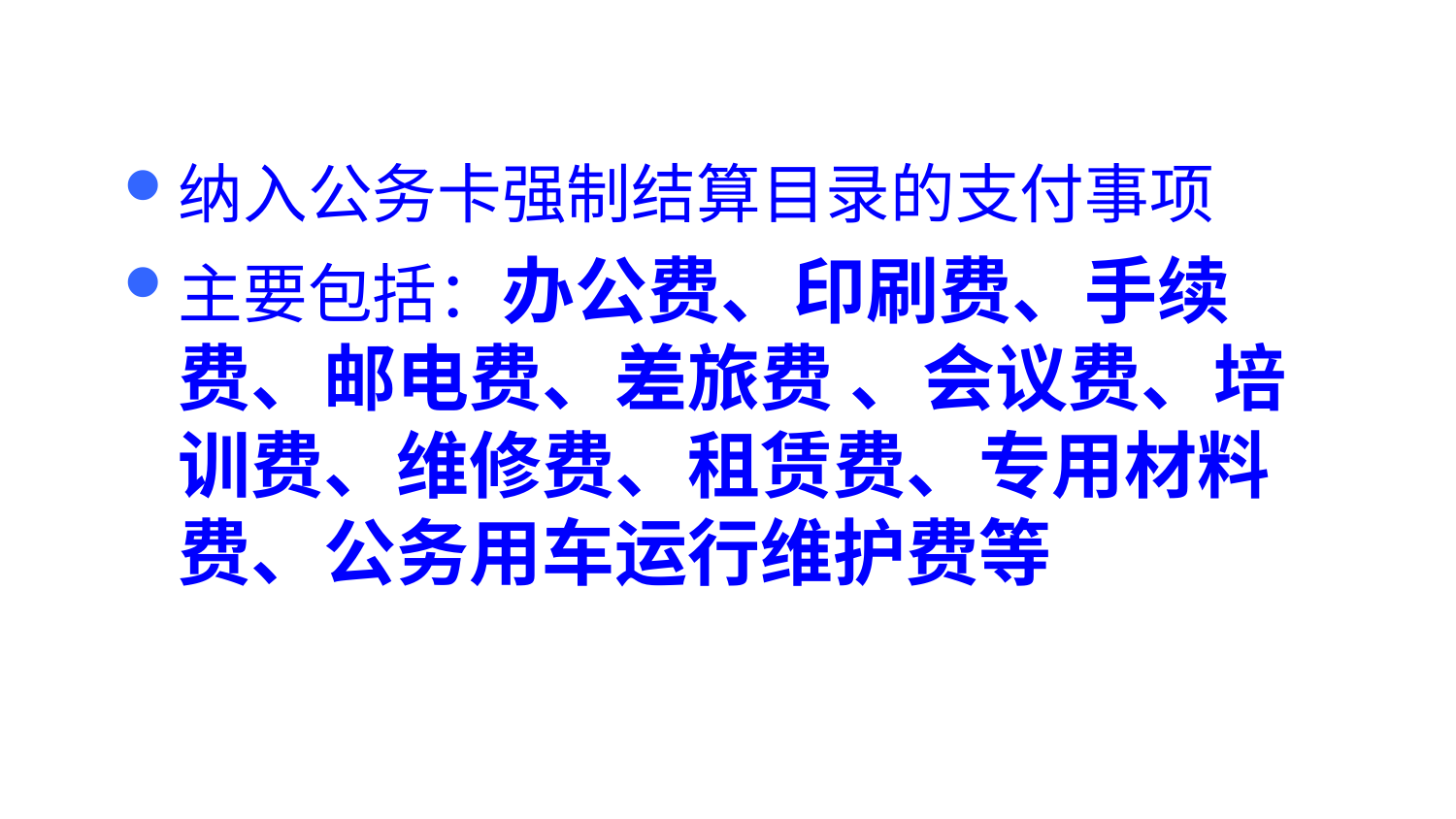

纳入公务卡强制结算目录的支付事项
主要包括：办公费、印刷费、手续费、邮电费、差旅费 、会议费、培训费、维修费、租赁费、专用材料费、公务用车运行维护费等